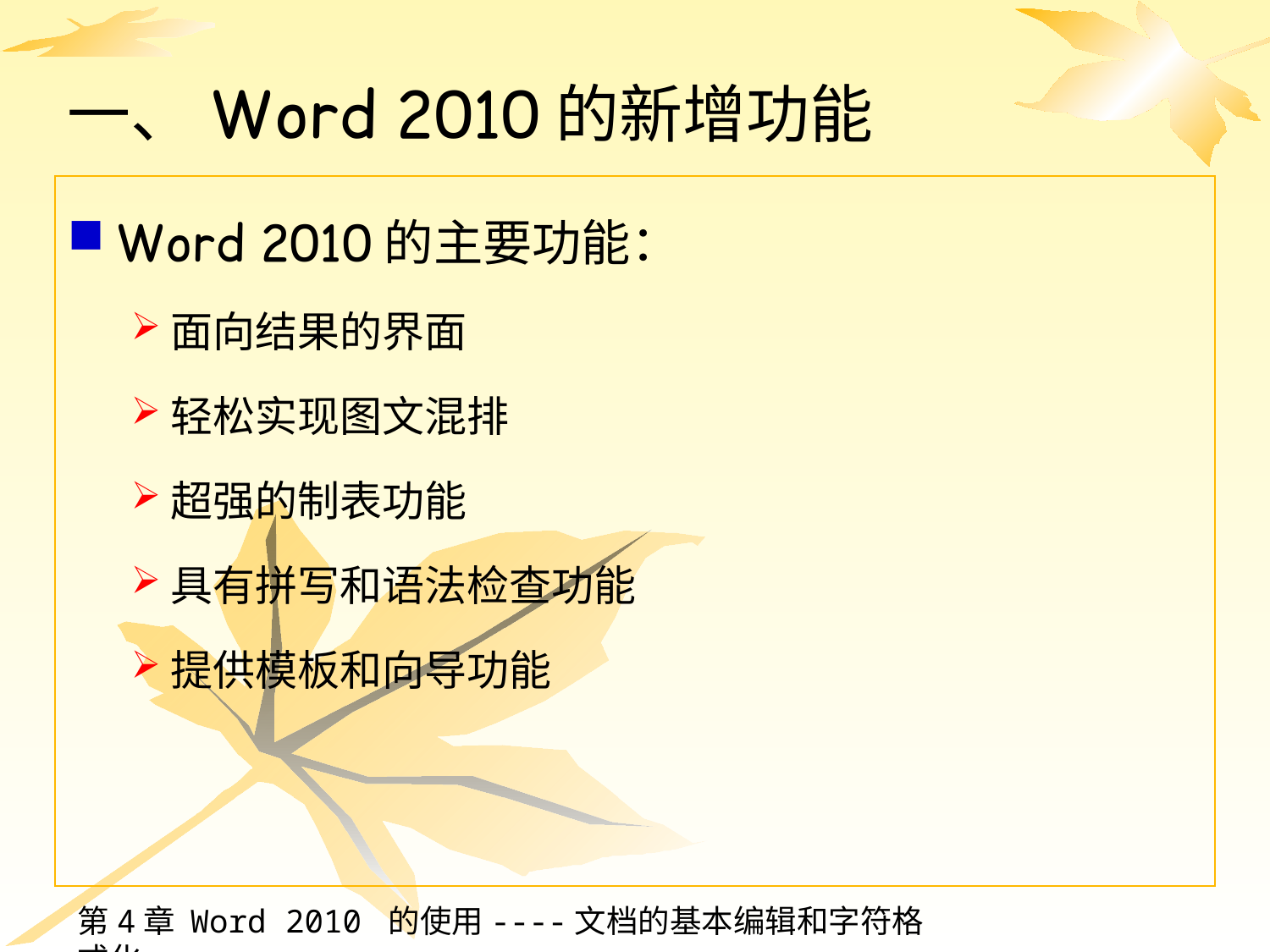

# 一、Word 2010的新增功能
Word 2010的主要功能：
面向结果的界面
轻松实现图文混排
超强的制表功能
具有拼写和语法检查功能
提供模板和向导功能